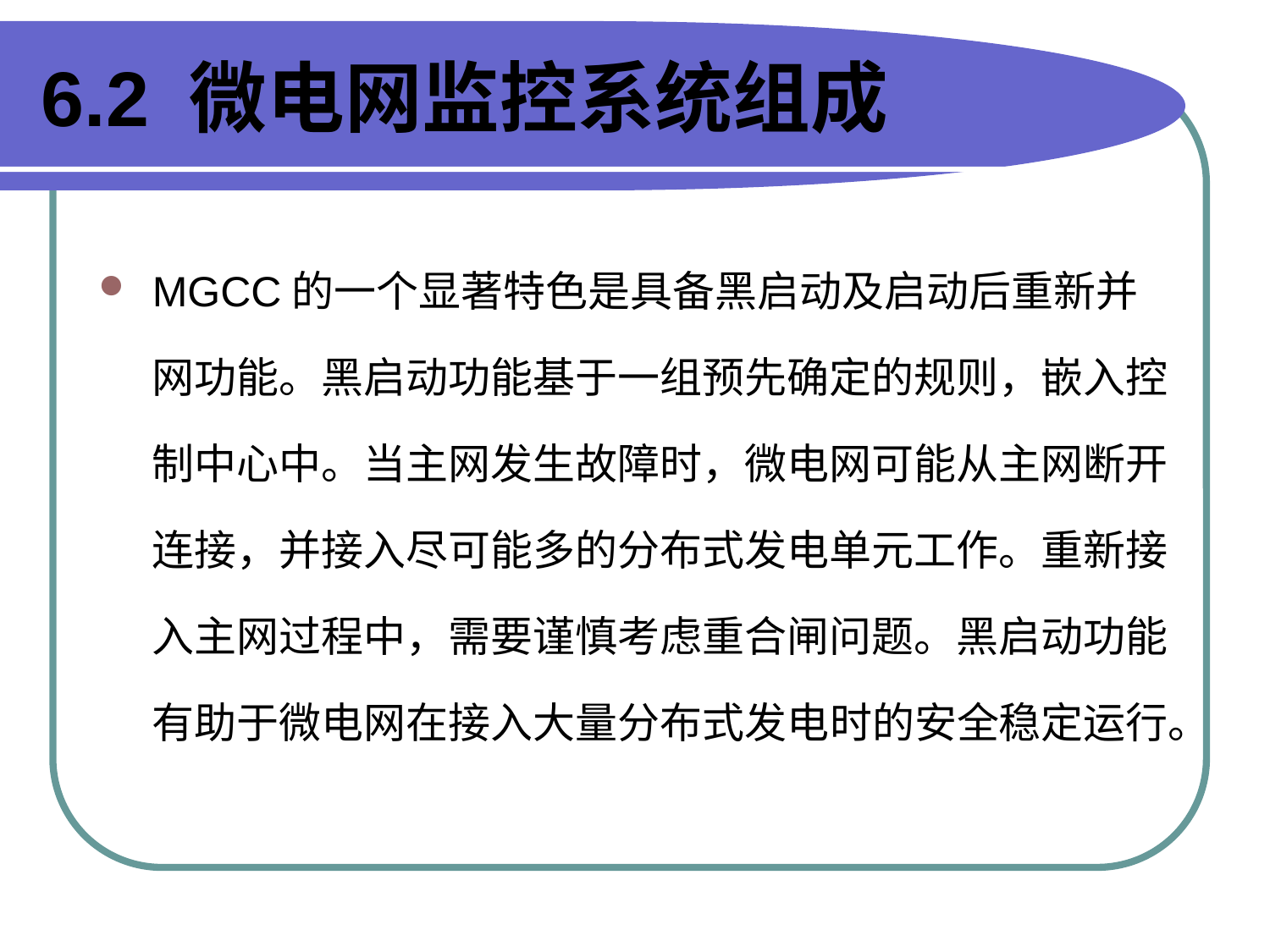

# 6.2 微电网监控系统组成
MGCC的一个显著特色是具备黑启动及启动后重新并网功能。黑启动功能基于一组预先确定的规则，嵌入控制中心中。当主网发生故障时，微电网可能从主网断开连接，并接入尽可能多的分布式发电单元工作。重新接入主网过程中，需要谨慎考虑重合闸问题。黑启动功能有助于微电网在接入大量分布式发电时的安全稳定运行。

99